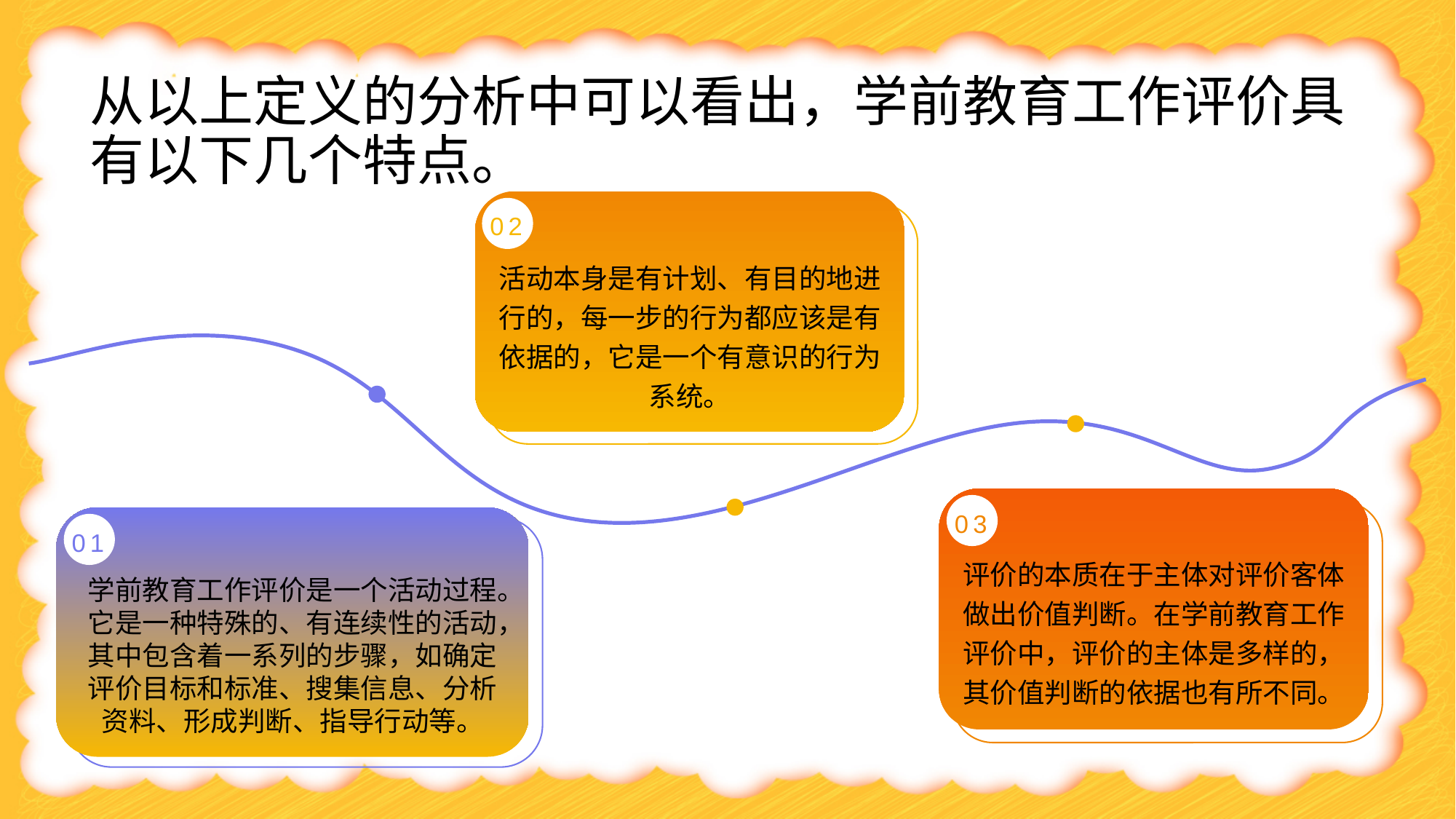

# 从以上定义的分析中可以看出，学前教育工作评价具有以下几个特点。

02

活动本身是有计划、有目的地进行的，每一步的行为都应该是有依据的，它是一个有意识的行为系统。

03

01

评价的本质在于主体对评价客体做出价值判断。在学前教育工作评价中，评价的主体是多样的，其价值判断的依据也有所不同。
学前教育工作评价是一个活动过程。它是一种特殊的、有连续性的活动，其中包含着一系列的步骤，如确定评价目标和标准、搜集信息、分析资料、形成判断、指导行动等。